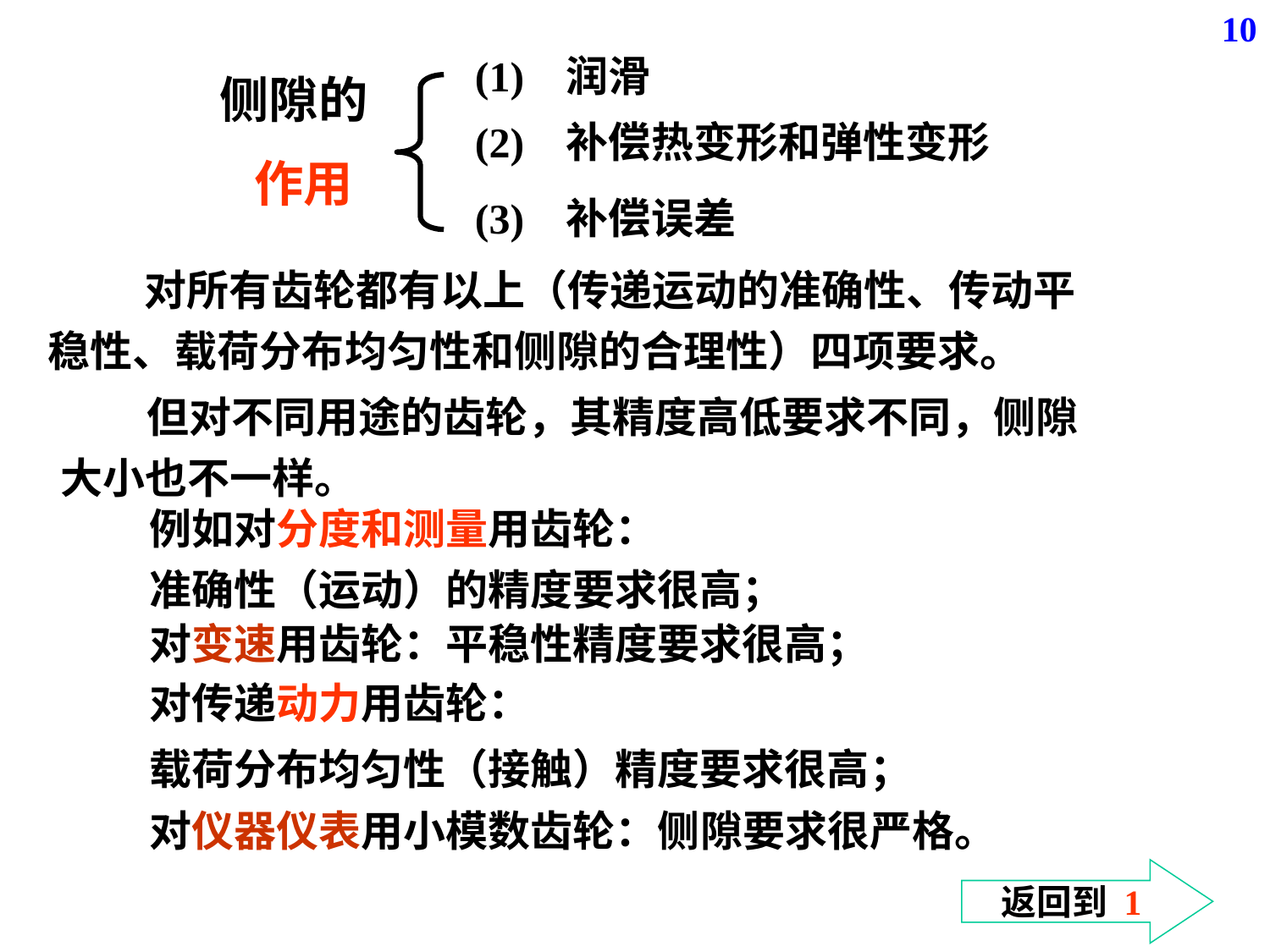

10
(1)   润滑
侧隙的
  作用

(2)   补偿热变形和弹性变形
(3)   补偿误差
         对所有齿轮都有以上（传递运动的准确性、传动平稳性、载荷分布均匀性和侧隙的合理性）四项要求。
        但对不同用途的齿轮，其精度高低要求不同，侧隙大小也不一样。
例如对分度和测量用齿轮：
准确性（运动）的精度要求很高；
对变速用齿轮：平稳性精度要求很高；
对传递动力用齿轮：
载荷分布均匀性（接触）精度要求很高；
对仪器仪表用小模数齿轮：侧隙要求很严格。
返回到 1